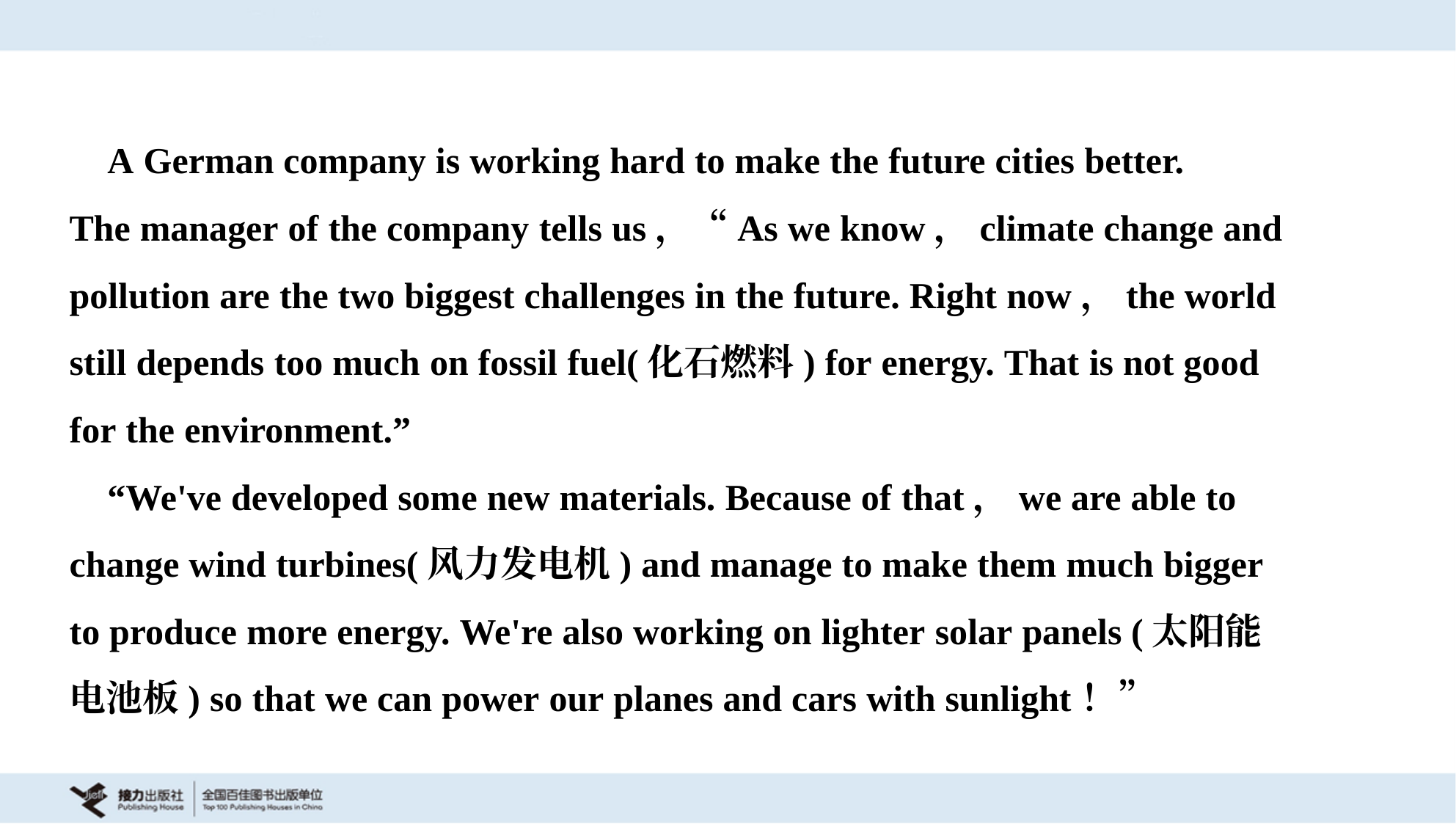

A German company is working hard to make the future cities better.
The manager of the company tells us，“As we know，climate change and
pollution are the two biggest challenges in the future. Right now，the world
still depends too much on fossil fuel(化石燃料) for energy. That is not good
for the environment.”
    “We've developed some new materials. Because of that，we are able to
change wind turbines(风力发电机) and manage to make them much bigger
to produce more energy. We're also working on lighter solar panels (太阳能
电池板) so that we can power our planes and cars with sunlight！”